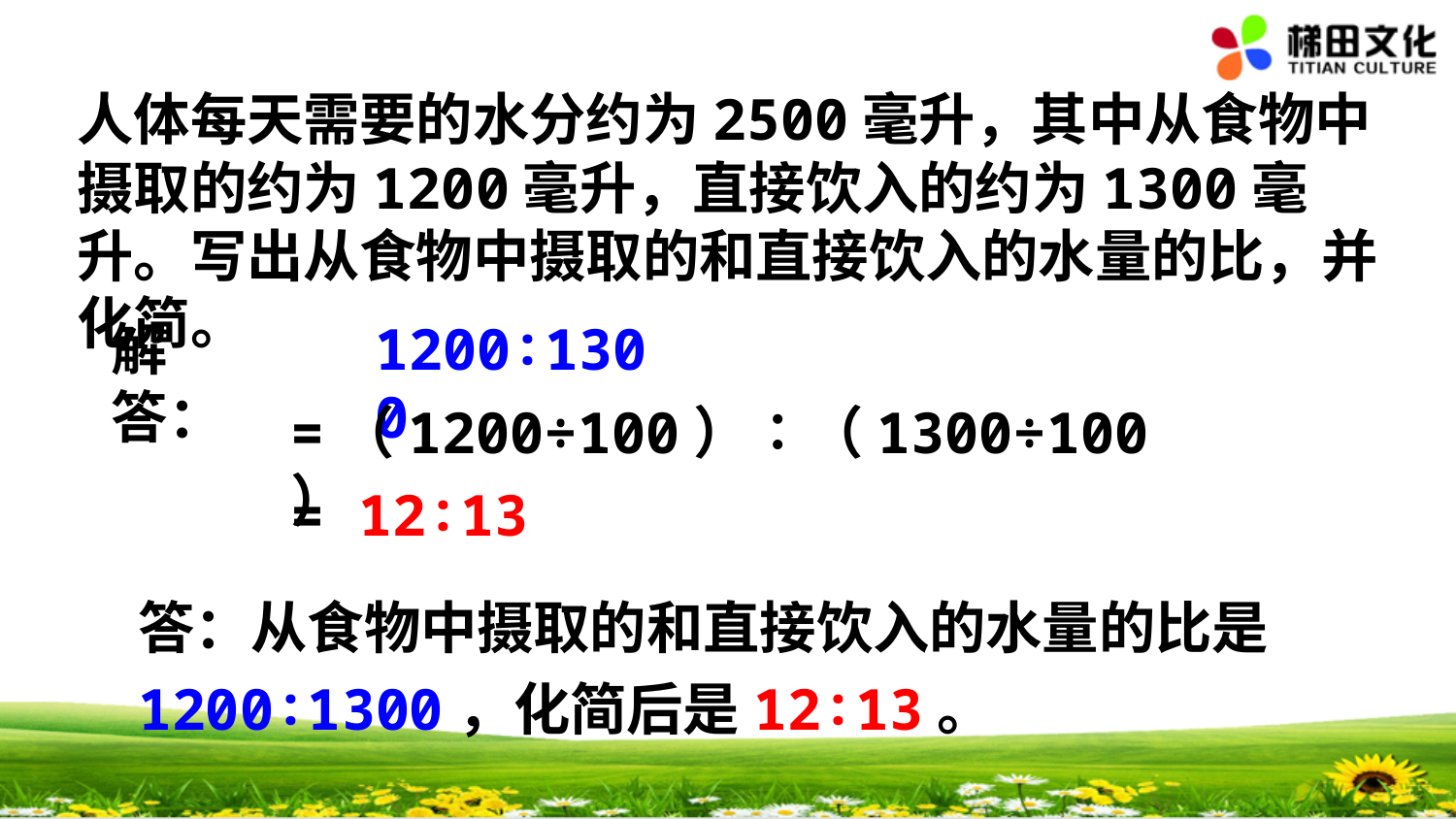

人体每天需要的水分约为2500毫升，其中从食物中摄取的约为1200毫升，直接饮入的约为1300毫升。写出从食物中摄取的和直接饮入的水量的比，并化简。
解答：
1200∶1300
=（1200÷100）∶（1300÷100）
= 12∶13
答：从食物中摄取的和直接饮入的水量的比是1200∶1300，化简后是12∶13。